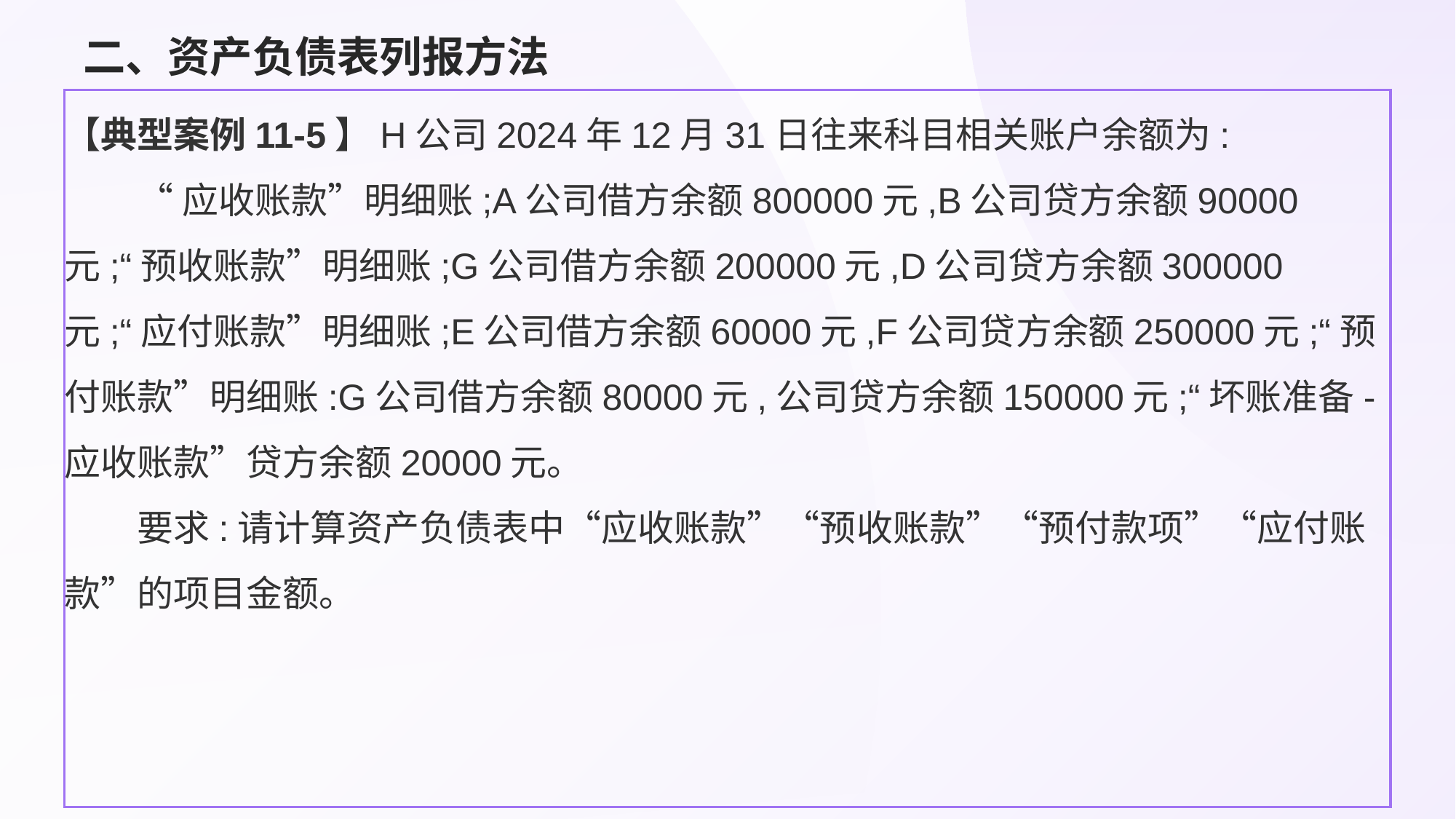

# 二、资产负债表列报方法
【典型案例11-5】H公司2024年12月31日往来科目相关账户余额为:
“应收账款”明细账;A公司借方余额800000元,B公司贷方余额90000元;“预收账款”明细账;G公司借方余额200000元,D公司贷方余额300000元;“应付账款”明细账;E公司借方余额60000元,F公司贷方余额250000元;“预付账款”明细账:G公司借方余额80000元,公司贷方余额150000元;“坏账准备-应收账款”贷方余额20000元。
要求:请计算资产负债表中“应收账款”“预收账款”“预付款项”“应付账款”的项目金额。